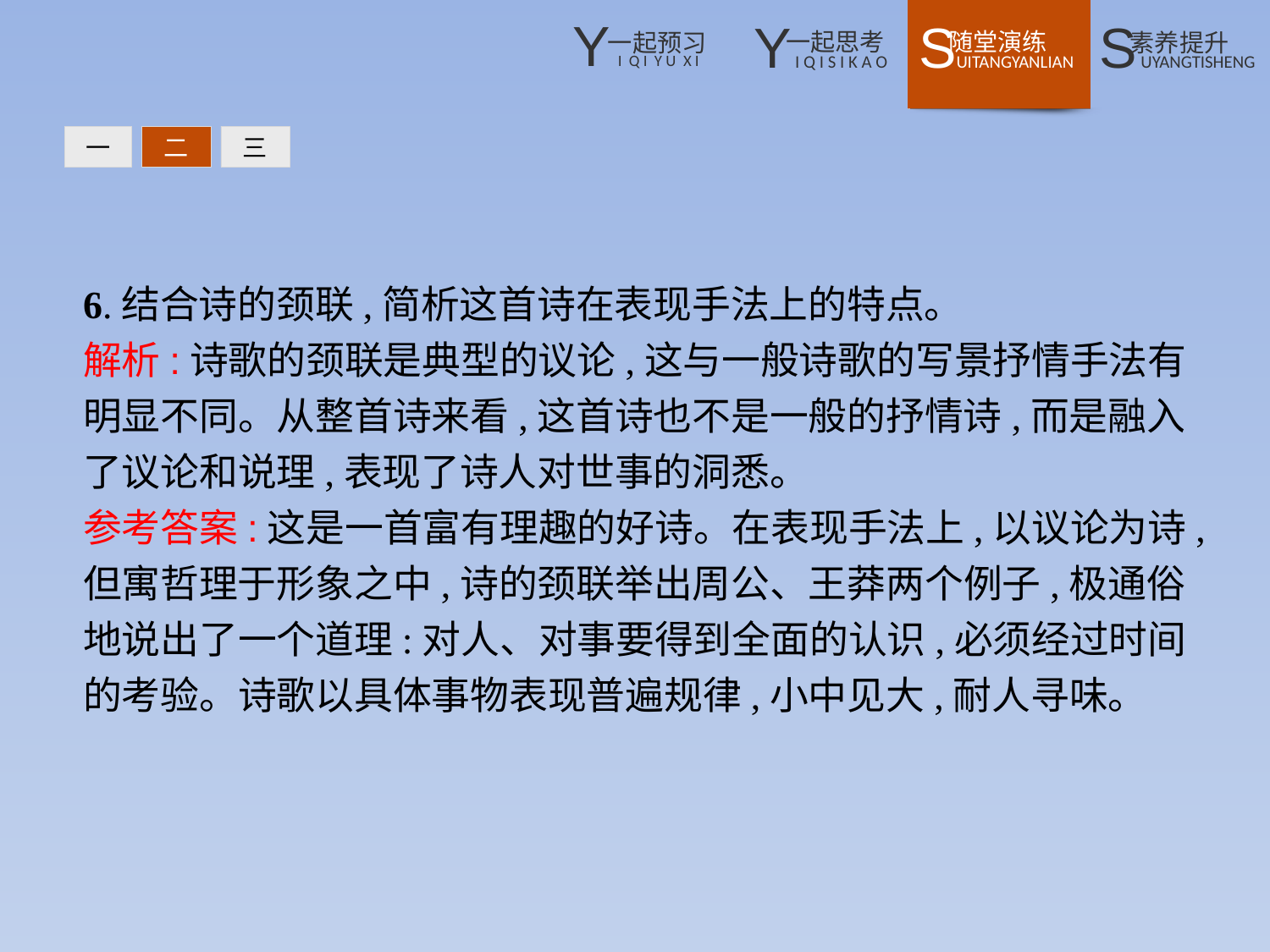

一
二
三
6.结合诗的颈联,简析这首诗在表现手法上的特点。
解析:诗歌的颈联是典型的议论,这与一般诗歌的写景抒情手法有明显不同。从整首诗来看,这首诗也不是一般的抒情诗,而是融入了议论和说理,表现了诗人对世事的洞悉。
参考答案:这是一首富有理趣的好诗。在表现手法上,以议论为诗,但寓哲理于形象之中,诗的颈联举出周公、王莽两个例子,极通俗地说出了一个道理:对人、对事要得到全面的认识,必须经过时间的考验。诗歌以具体事物表现普遍规律,小中见大,耐人寻味。